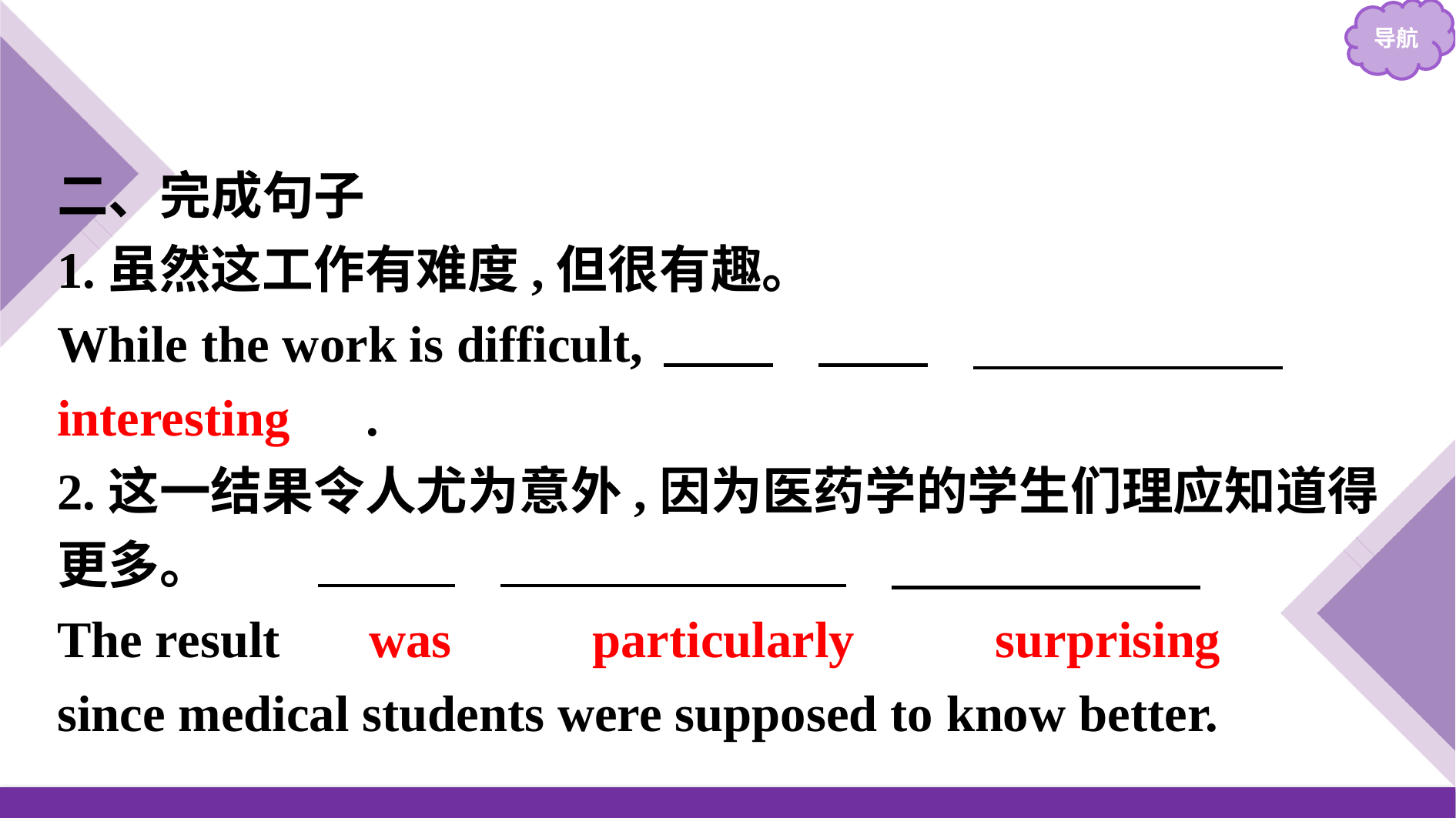

二、完成句子
1.虽然这工作有难度,但很有趣。
While the work is difficult,　it　 　is　 　interesting　.
2.这一结果令人尤为意外,因为医药学的学生们理应知道得更多。
The result 　was　 　particularly　 　surprising　 since medical students were supposed to know better.